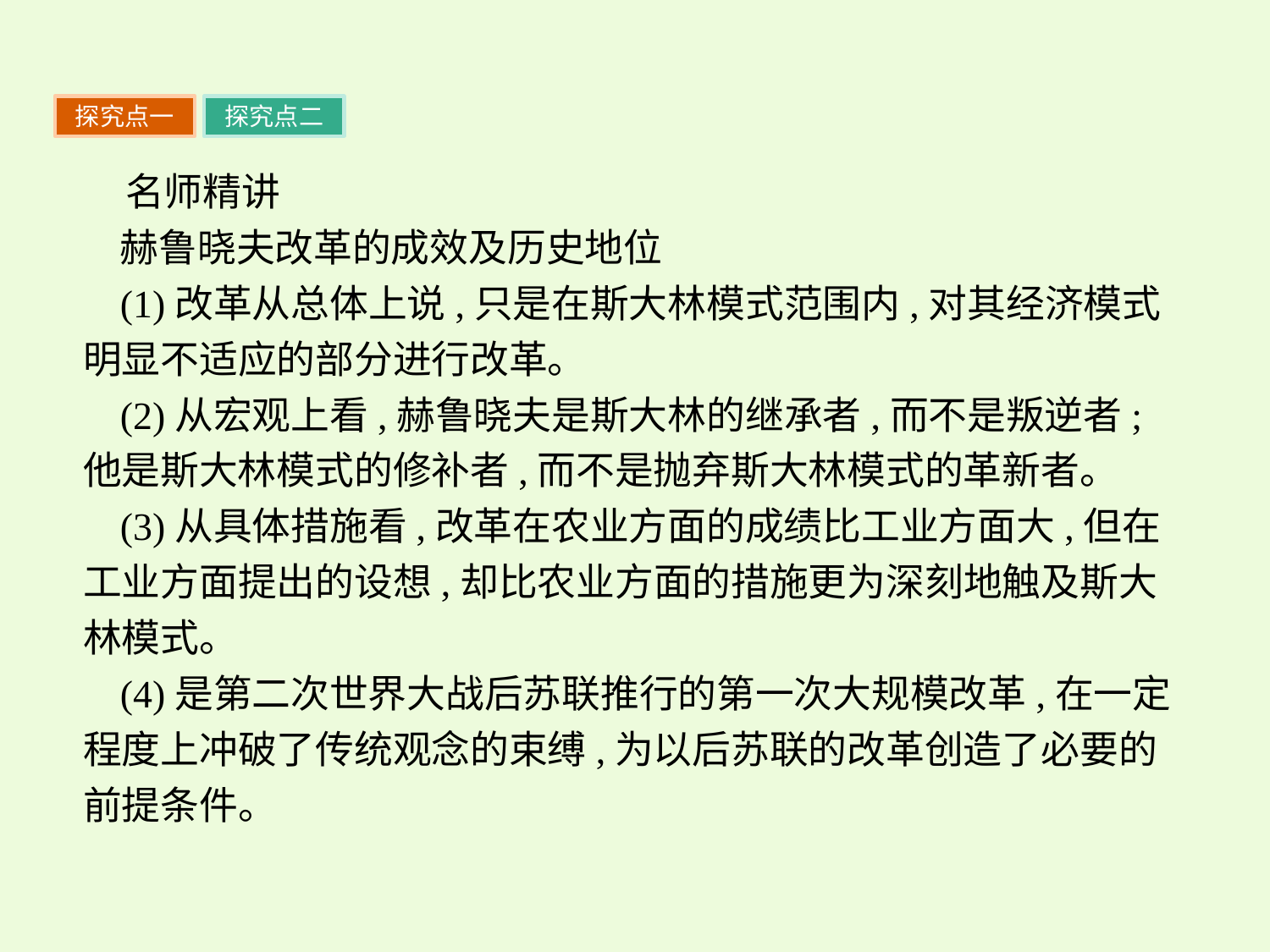

探究点一
探究点二
名师精讲
赫鲁晓夫改革的成效及历史地位
(1)改革从总体上说,只是在斯大林模式范围内,对其经济模式明显不适应的部分进行改革。
(2)从宏观上看,赫鲁晓夫是斯大林的继承者,而不是叛逆者;他是斯大林模式的修补者,而不是抛弃斯大林模式的革新者。
(3)从具体措施看,改革在农业方面的成绩比工业方面大,但在工业方面提出的设想,却比农业方面的措施更为深刻地触及斯大林模式。
(4)是第二次世界大战后苏联推行的第一次大规模改革,在一定程度上冲破了传统观念的束缚,为以后苏联的改革创造了必要的前提条件。